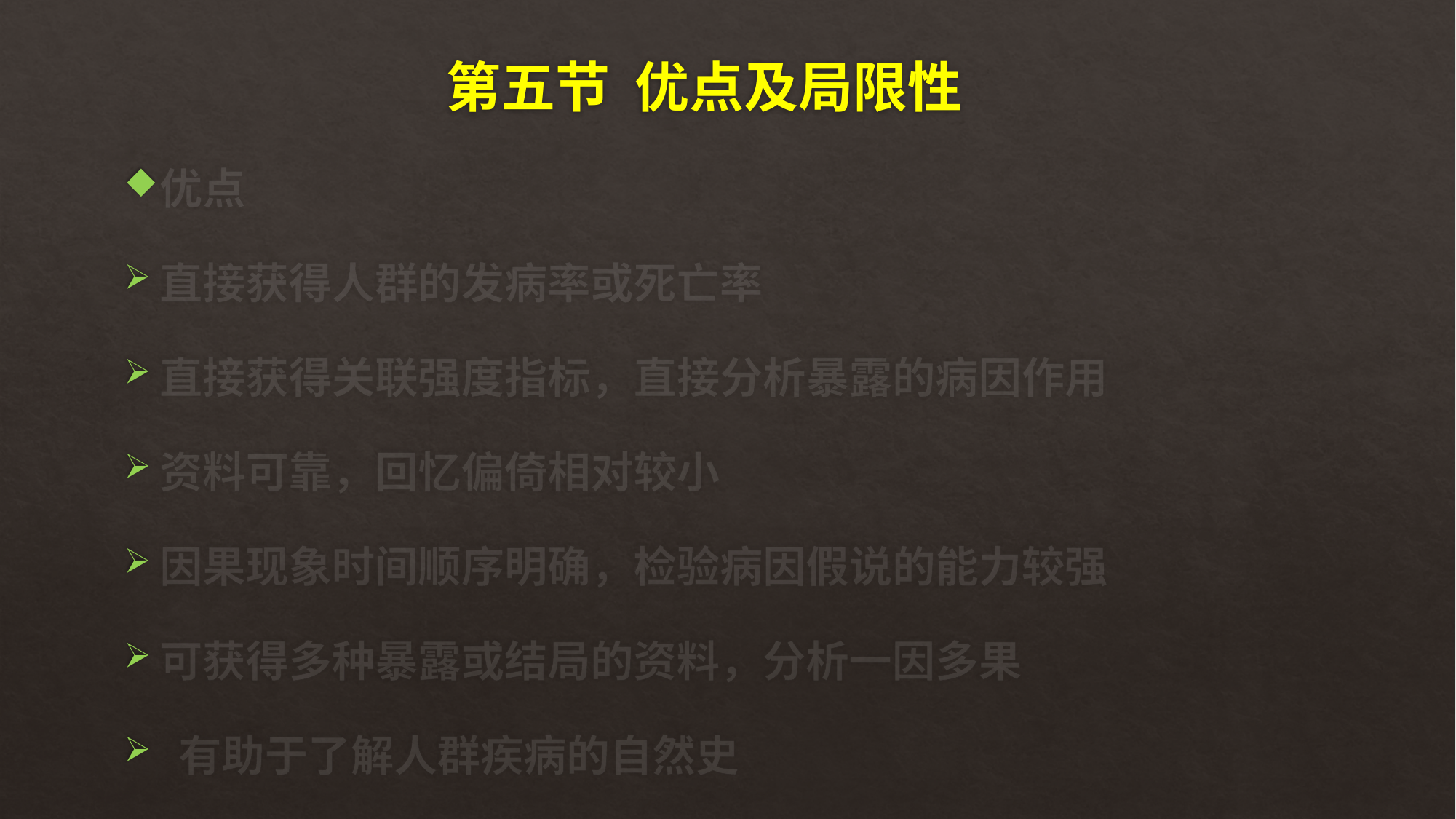

# 第五节  优点及局限性
优点
直接获得人群的发病率或死亡率
直接获得关联强度指标，直接分析暴露的病因作用
资料可靠，回忆偏倚相对较小
因果现象时间顺序明确，检验病因假说的能力较强
可获得多种暴露或结局的资料，分析一因多果
 有助于了解人群疾病的自然史